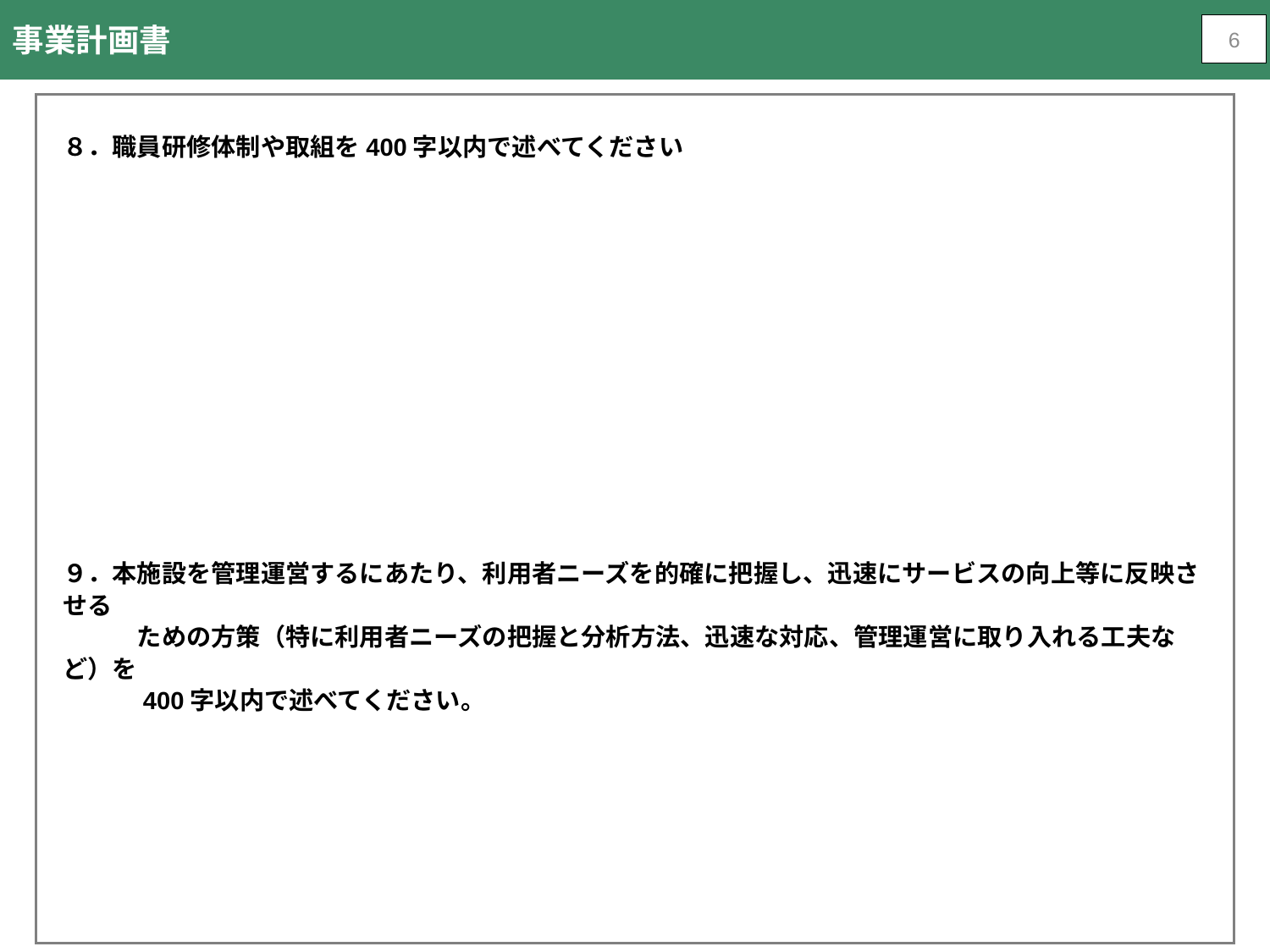

事業計画書
6

８．職員研修体制や取組を400字以内で述べてください

９．本施設を管理運営するにあたり、利用者ニーズを的確に把握し、迅速にサービスの向上等に反映させる
　　　ための方策（特に利用者ニーズの把握と分析方法、迅速な対応、管理運営に取り入れる工夫など）を
　　　400字以内で述べてください。